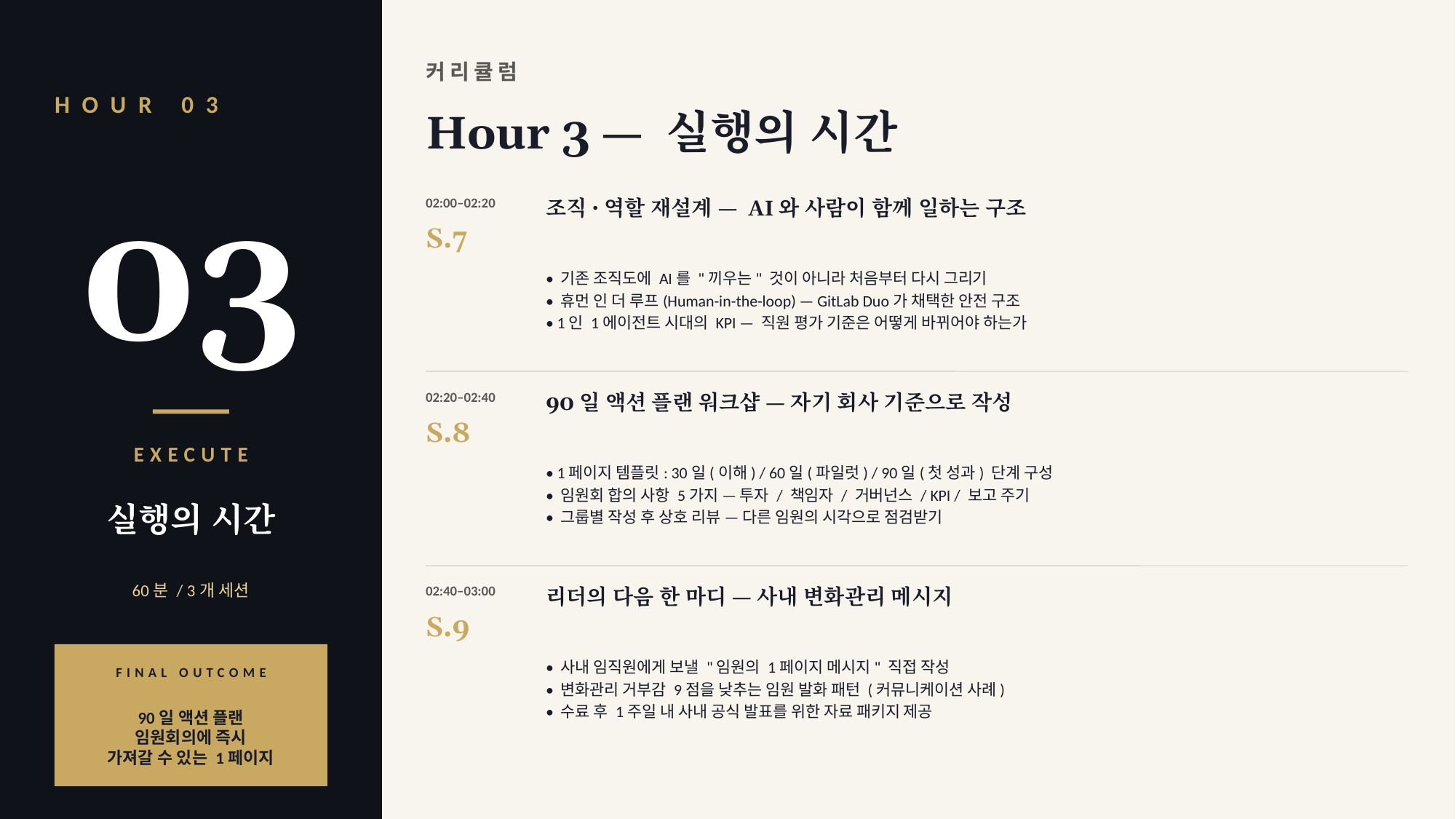

커리큘럼
HOUR 03
Hour 3 — 실행의 시간
03
02:00–02:20
조직·역할 재설계 — AI와 사람이 함께 일하는 구조
S.7
• 기존 조직도에 AI를 "끼우는" 것이 아니라 처음부터 다시 그리기
• 휴먼 인 더 루프(Human-in-the-loop) — GitLab Duo가 채택한 안전 구조
• 1인 1에이전트 시대의 KPI — 직원 평가 기준은 어떻게 바뀌어야 하는가

02:20–02:40
90일 액션 플랜 워크샵 — 자기 회사 기준으로 작성

S.8
• 1페이지 템플릿: 30일(이해) / 60일(파일럿) / 90일(첫 성과) 단계 구성
• 임원회 합의 사항 5가지 — 투자 / 책임자 / 거버넌스 / KPI / 보고 주기
• 그룹별 작성 후 상호 리뷰 — 다른 임원의 시각으로 점검받기
EXECUTE
실행의 시간

60분 / 3개 세션
02:40–03:00
리더의 다음 한 마디 — 사내 변화관리 메시지
S.9
• 사내 임직원에게 보낼 "임원의 1페이지 메시지" 직접 작성
• 변화관리 거부감 9점을 낮추는 임원 발화 패턴 (커뮤니케이션 사례)
• 수료 후 1주일 내 사내 공식 발표를 위한 자료 패키지 제공

FINAL OUTCOME
90일 액션 플랜
임원회의에 즉시
가져갈 수 있는 1페이지